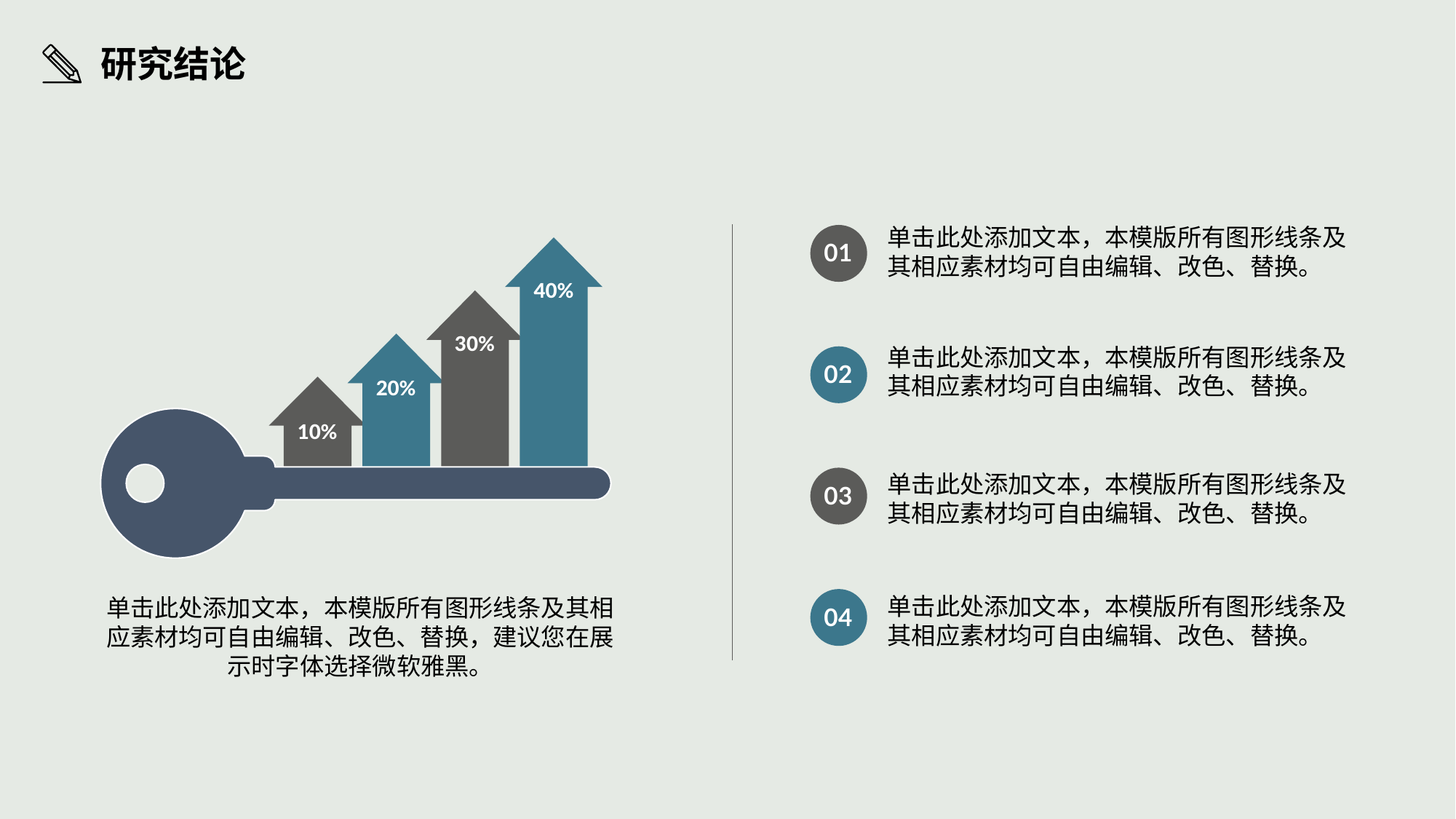

研究结论

单击此处添加文本，本模版所有图形线条及其相应素材均可自由编辑、改色、替换。

01
40%

30%

单击此处添加文本，本模版所有图形线条及其相应素材均可自由编辑、改色、替换。

02

20%

10%
单击此处添加文本，本模版所有图形线条及其相应素材均可自由编辑、改色、替换。

03
单击此处添加文本，本模版所有图形线条及其相应素材均可自由编辑、改色、替换。
单击此处添加文本，本模版所有图形线条及其相应素材均可自由编辑、改色、替换，建议您在展示时字体选择微软雅黑。

04